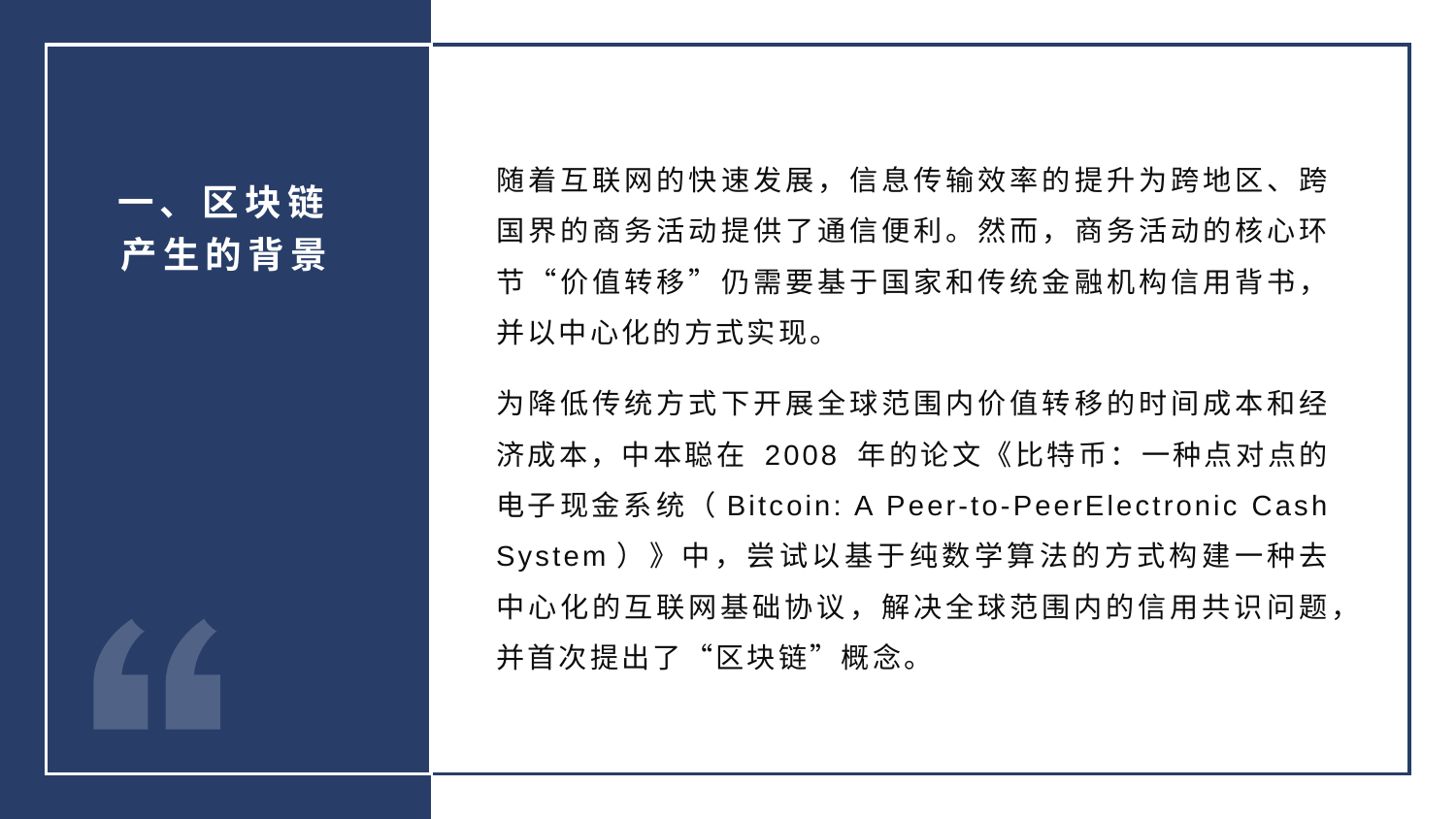

随着互联网的快速发展，信息传输效率的提升为跨地区、跨国界的商务活动提供了通信便利。然而，商务活动的核心环节“价值转移”仍需要基于国家和传统金融机构信用背书，并以中心化的方式实现。
为降低传统方式下开展全球范围内价值转移的时间成本和经济成本，中本聪在 2008 年的论文《比特币：一种点对点的电子现金系统（Bitcoin: A Peer-to-PeerElectronic Cash System）》中，尝试以基于纯数学算法的方式构建一种去中心化的互联网基础协议，解决全球范围内的信用共识问题，并首次提出了“区块链”概念。
一、区块链产生的背景